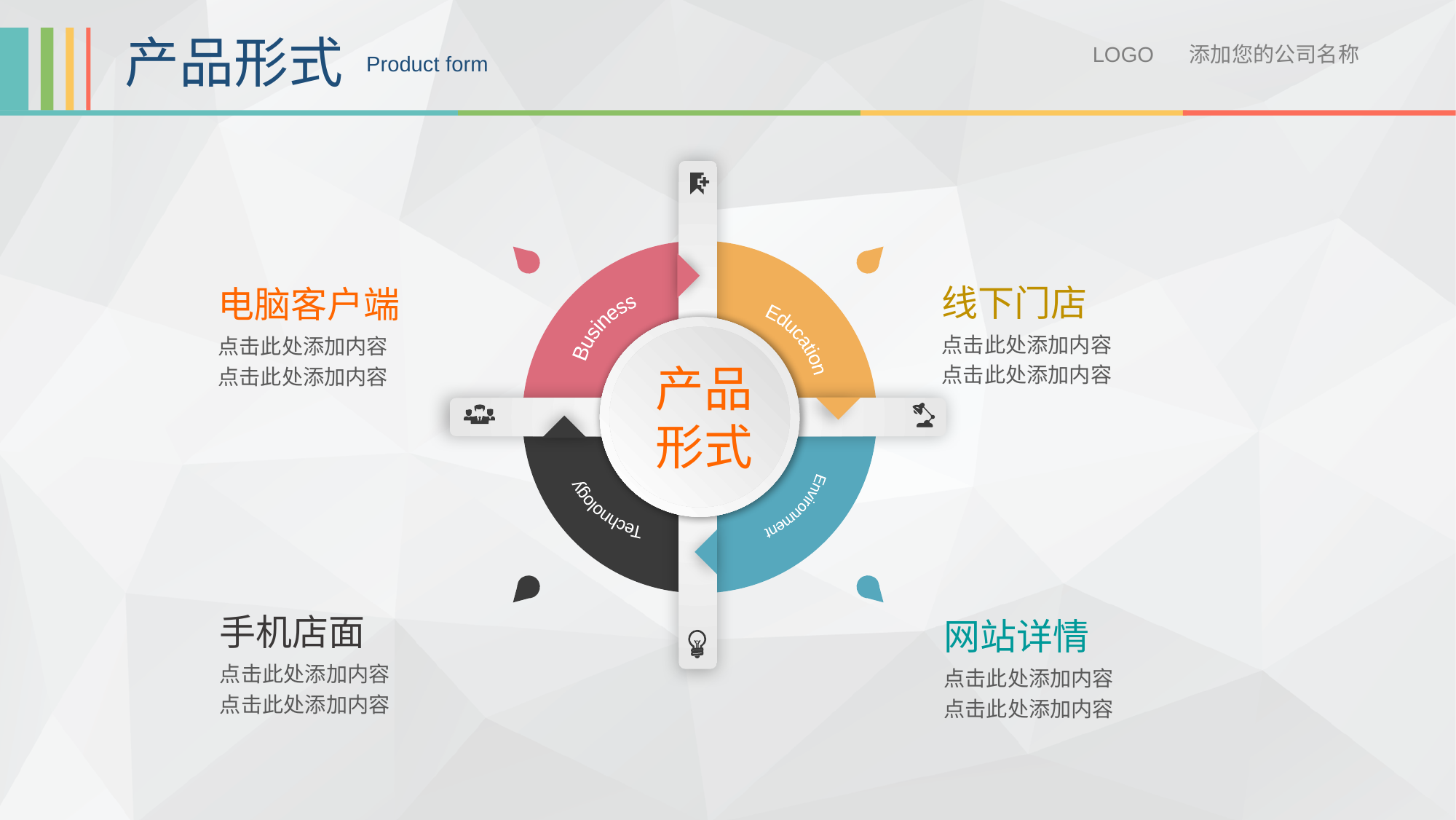

产品形式

LOGO     添加您的公司名称
Product form

Business

Education

线下门店
电脑客户端

点击此处添加内容
点击此处添加内容
点击此处添加内容
点击此处添加内容
产品形式

Technology

Environment

手机店面
网站详情
点击此处添加内容
点击此处添加内容
点击此处添加内容
点击此处添加内容